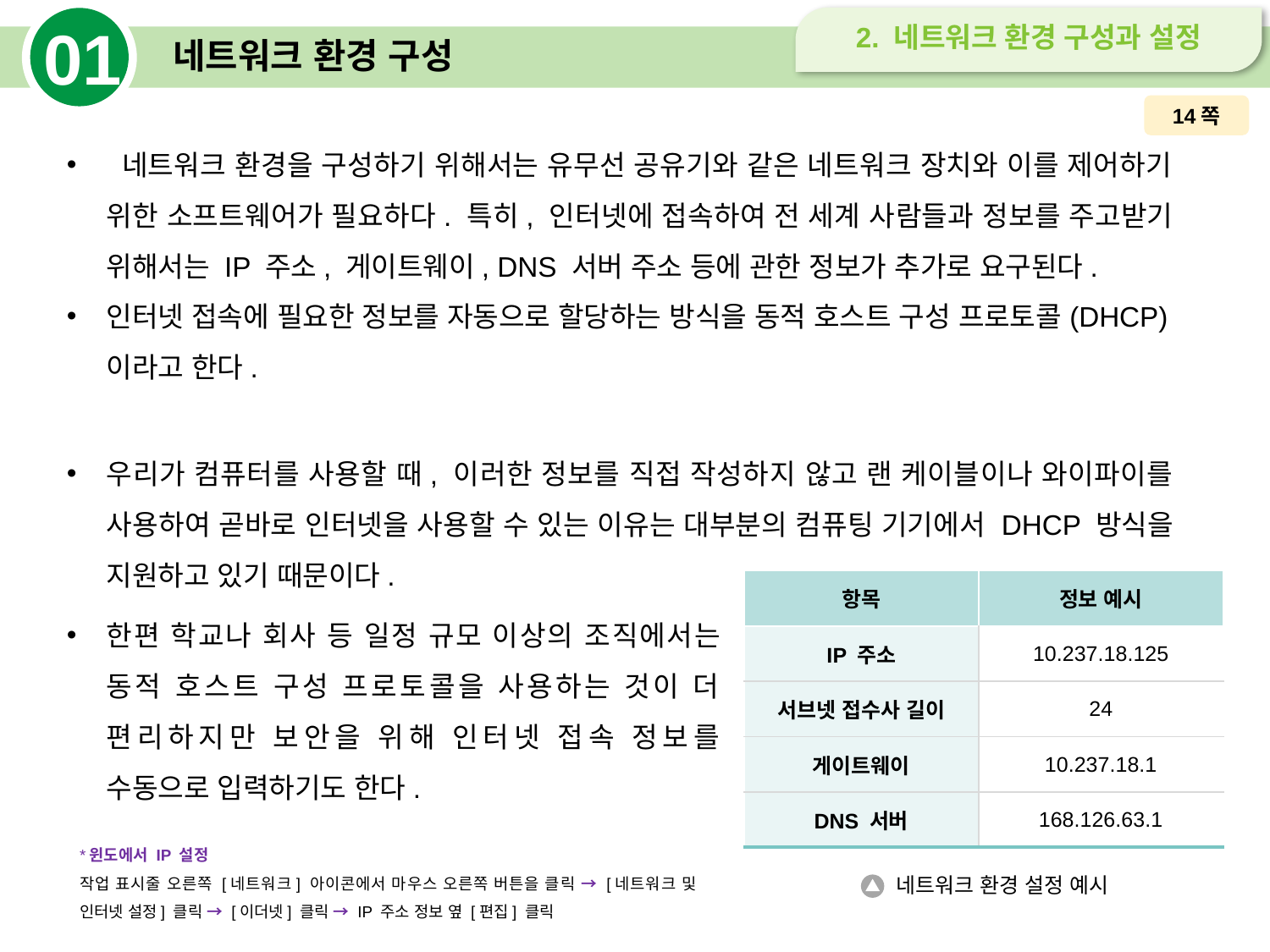

01
2. 네트워크 환경 구성과 설정
# 네트워크 환경 구성
14쪽
 네트워크 환경을 구성하기 위해서는 유무선 공유기와 같은 네트워크 장치와 이를 제어하기 위한 소프트웨어가 필요하다. 특히, 인터넷에 접속하여 전 세계 사람들과 정보를 주고받기 위해서는 IP 주소, 게이트웨이, DNS 서버 주소 등에 관한 정보가 추가로 요구된다.
인터넷 접속에 필요한 정보를 자동으로 할당하는 방식을 동적 호스트 구성 프로토콜(DHCP)이라고 한다.

우리가 컴퓨터를 사용할 때, 이러한 정보를 직접 작성하지 않고 랜 케이블이나 와이파이를 사용하여 곧바로 인터넷을 사용할 수 있는 이유는 대부분의 컴퓨팅 기기에서 DHCP 방식을 지원하고 있기 때문이다.
| 항목 | 정보 예시 |
| --- | --- |
| IP 주소 | 10.237.18.125 |
| 서브넷 접수사 길이 | 24 |
| 게이트웨이 | 10.237.18.1 |
| DNS 서버 | 168.126.63.1 |
한편 학교나 회사 등 일정 규모 이상의 조직에서는 동적 호스트 구성 프로토콜을 사용하는 것이 더 편리하지만 보안을 위해 인터넷 접속 정보를 수동으로 입력하기도 한다.
*윈도에서 IP 설정
작업 표시줄 오른쪽 [네트워크] 아이콘에서 마우스 오른쪽 버튼을 클릭 → [네트워크 및 인터넷 설정] 클릭 → [이더넷] 클릭 → IP 주소 정보 옆 [편집] 클릭
네트워크 환경 설정 예시